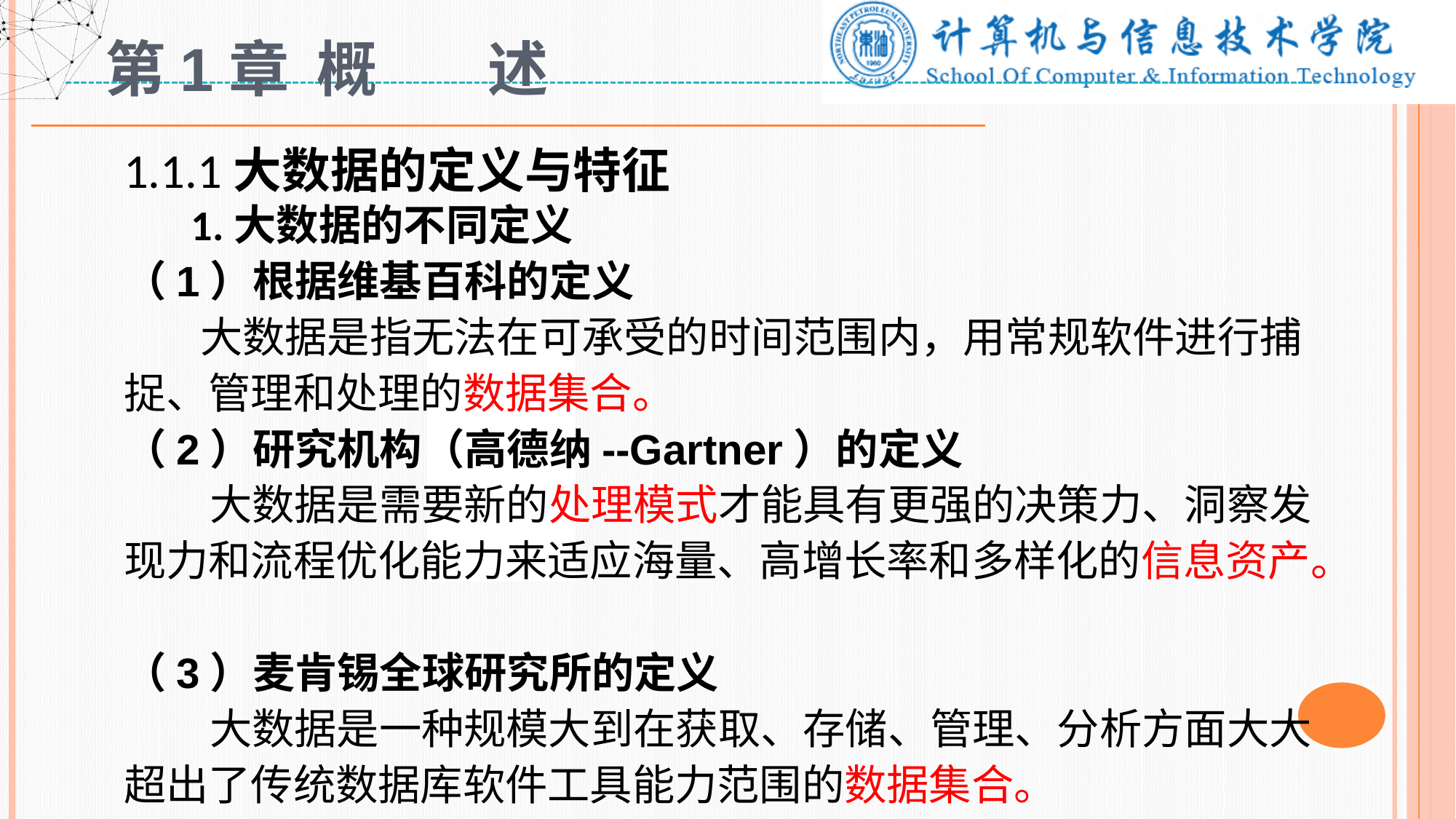

# 第1章  概        述
1.1.1大数据的定义与特征
       1.大数据的不同定义
（1）根据维基百科的定义
       大数据是指无法在可承受的时间范围内，用常规软件进行捕捉、管理和处理的数据集合。
（2）研究机构（高德纳--Gartner）的定义
        大数据是需要新的处理模式才能具有更强的决策力、洞察发现力和流程优化能力来适应海量、高增长率和多样化的信息资产。
（3）麦肯锡全球研究所的定义
        大数据是一种规模大到在获取、存储、管理、分析方面大大超出了传统数据库软件工具能力范围的数据集合。